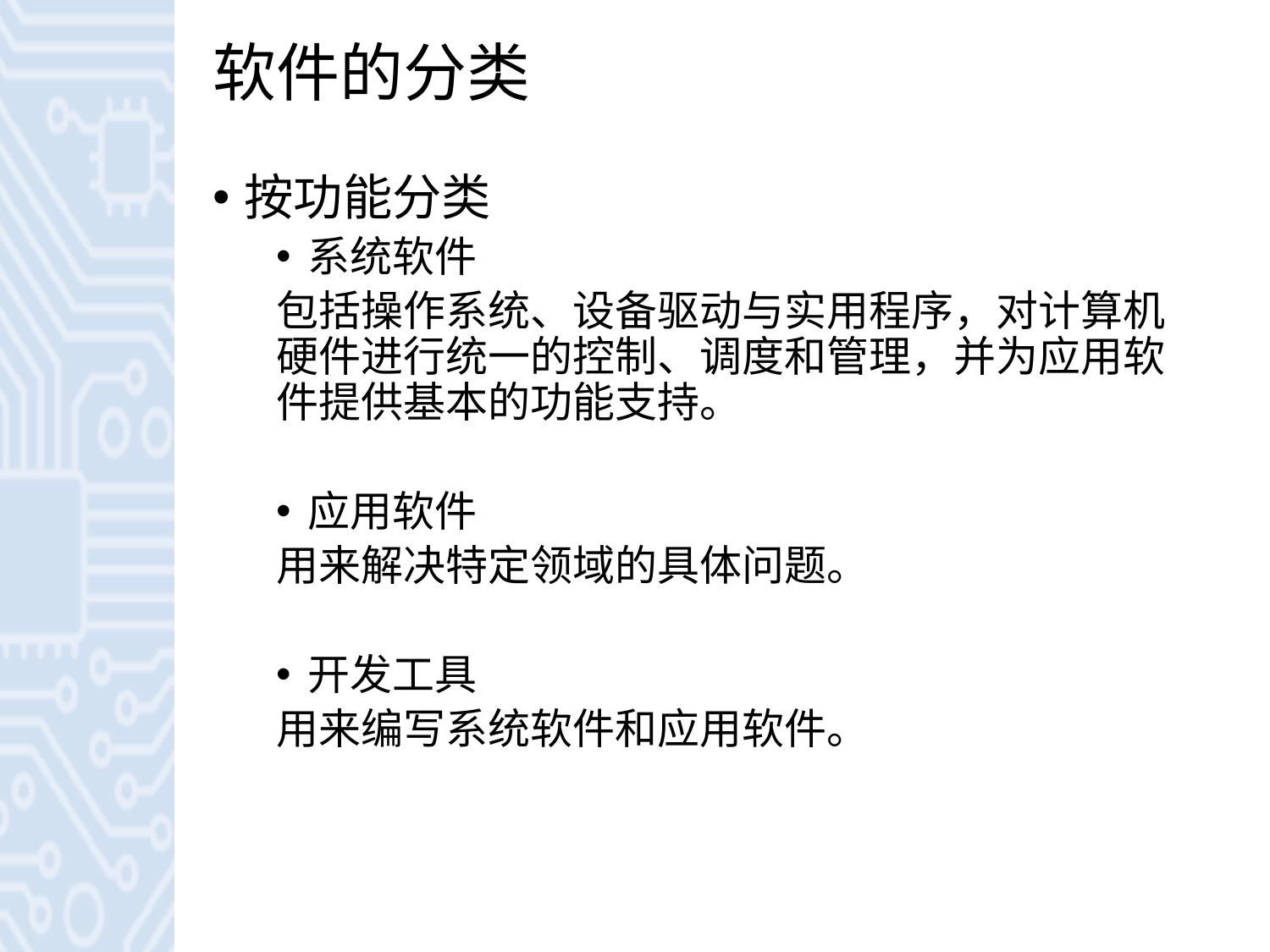

# 软件的分类
按功能分类
系统软件
包括操作系统、设备驱动与实用程序，对计算机硬件进行统一的控制、调度和管理，并为应用软件提供基本的功能支持。

应用软件
用来解决特定领域的具体问题。

开发工具
用来编写系统软件和应用软件。